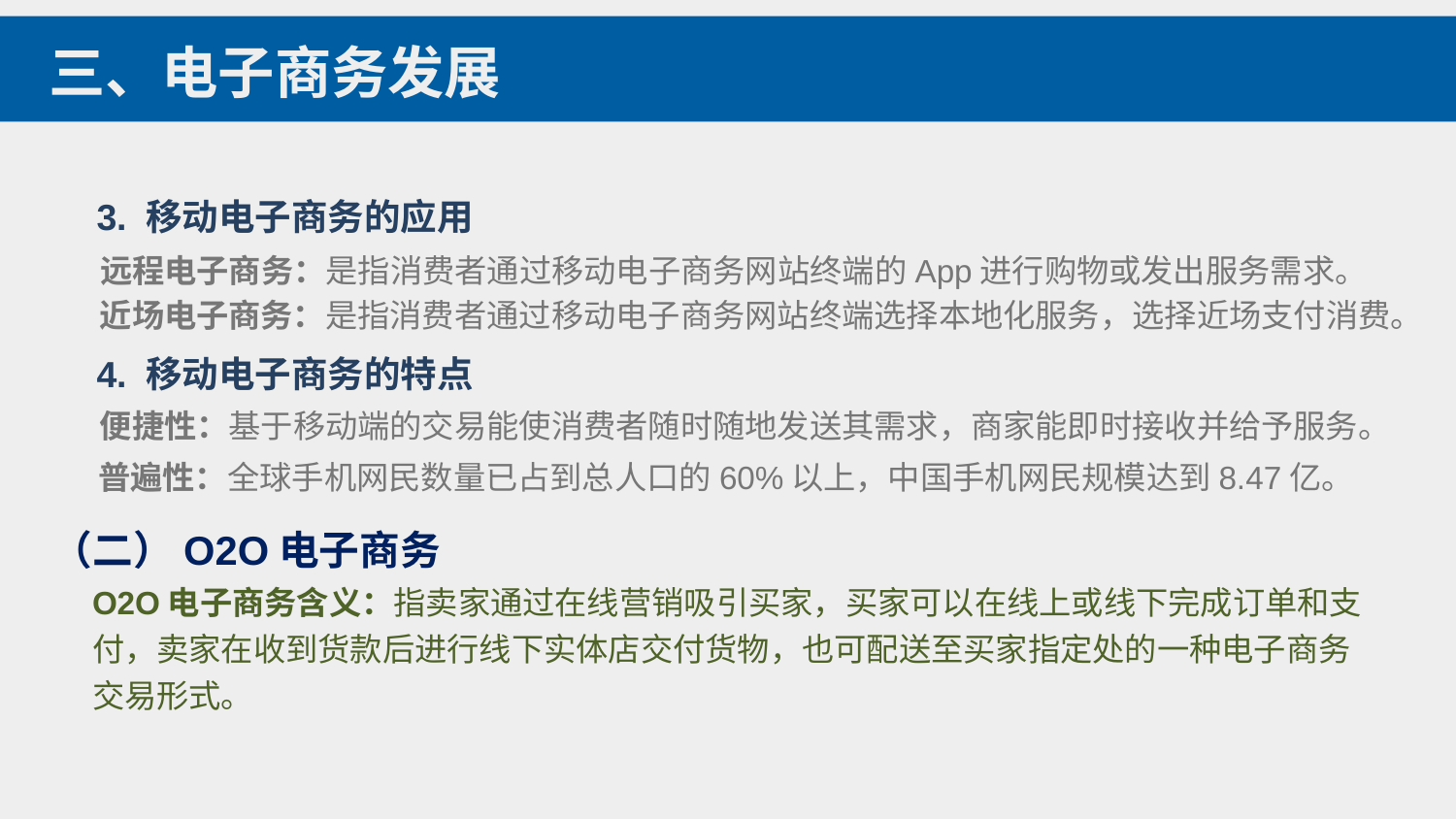

三、电子商务发展
3. 移动电子商务的应用
远程电子商务：是指消费者通过移动电子商务网站终端的App进行购物或发出服务需求。
近场电子商务：是指消费者通过移动电子商务网站终端选择本地化服务，选择近场支付消费。
4. 移动电子商务的特点
便捷性：基于移动端的交易能使消费者随时随地发送其需求，商家能即时接收并给予服务。
普遍性：全球手机网民数量已占到总人口的60%以上，中国手机网民规模达到8.47亿。
（二）O2O电子商务
O2O电子商务含义：指卖家通过在线营销吸引买家，买家可以在线上或线下完成订单和支付，卖家在收到货款后进行线下实体店交付货物，也可配送至买家指定处的一种电子商务交易形式。